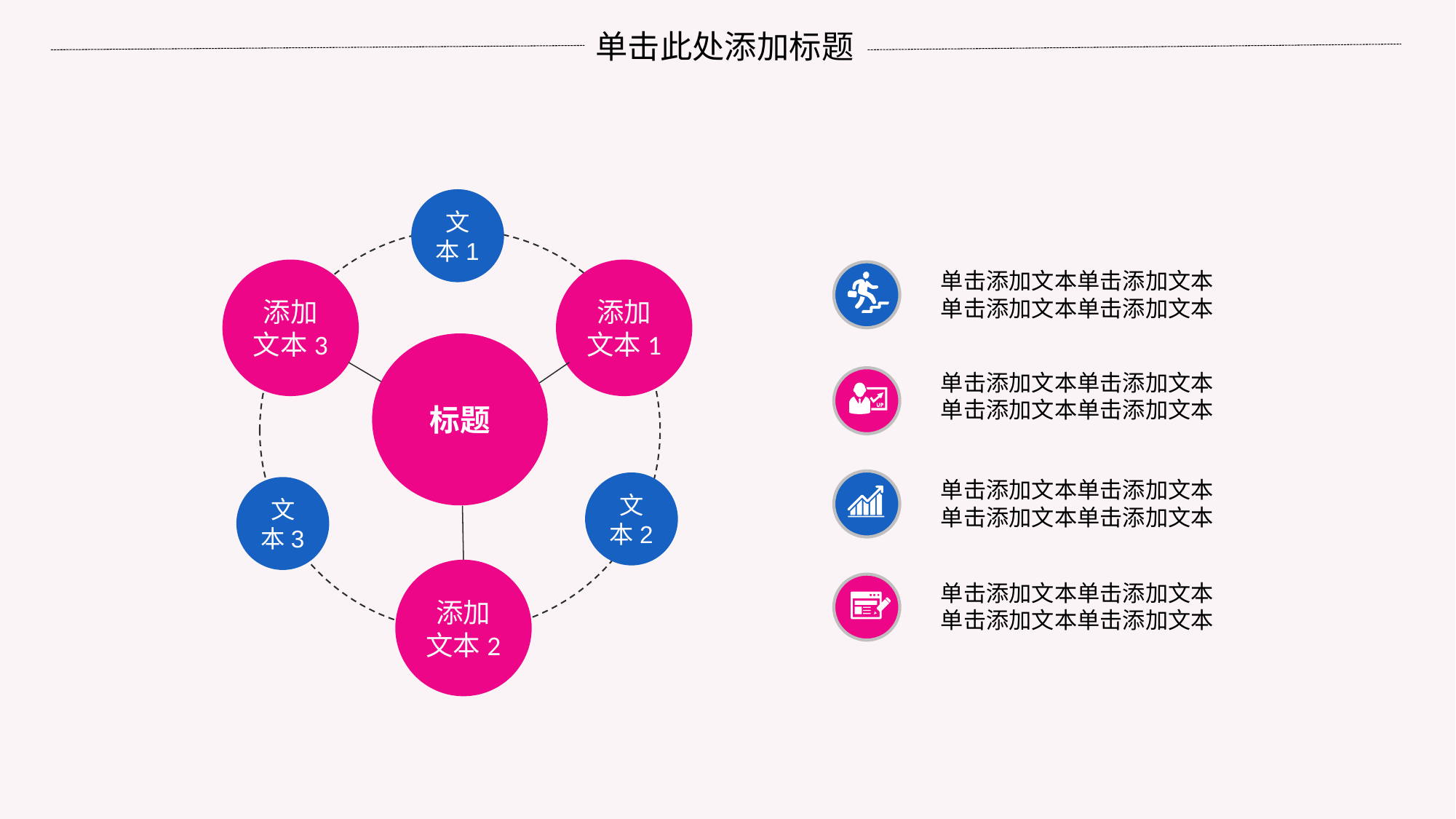

单击此处添加标题
文本1

添加文本3
添加文本1
单击添加文本单击添加文本单击添加文本单击添加文本

标题
单击添加文本单击添加文本单击添加文本单击添加文本

单击添加文本单击添加文本单击添加文本单击添加文本

文本2
文本3
添加文本2
单击添加文本单击添加文本单击添加文本单击添加文本